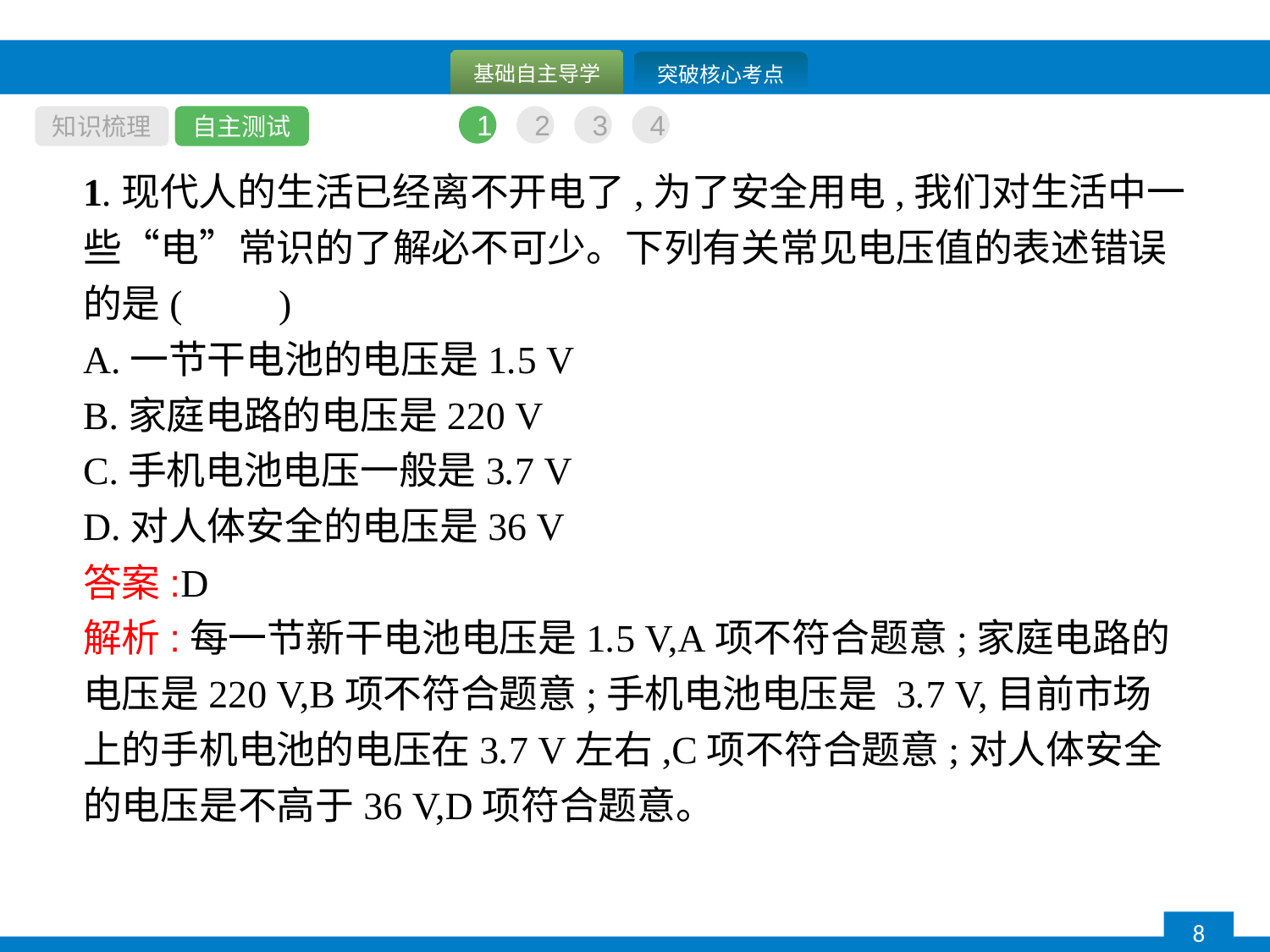

知识梳理
自主测试
1
2
3
4
1.现代人的生活已经离不开电了,为了安全用电,我们对生活中一些“电”常识的了解必不可少。下列有关常见电压值的表述错误的是(　　)
A.一节干电池的电压是1.5 V
B.家庭电路的电压是220 V
C.手机电池电压一般是3.7 V
D.对人体安全的电压是36 V
答案:D
解析:每一节新干电池电压是1.5 V,A项不符合题意;家庭电路的电压是220 V,B项不符合题意;手机电池电压是 3.7 V,目前市场上的手机电池的电压在3.7 V左右,C项不符合题意;对人体安全的电压是不高于36 V,D项符合题意。